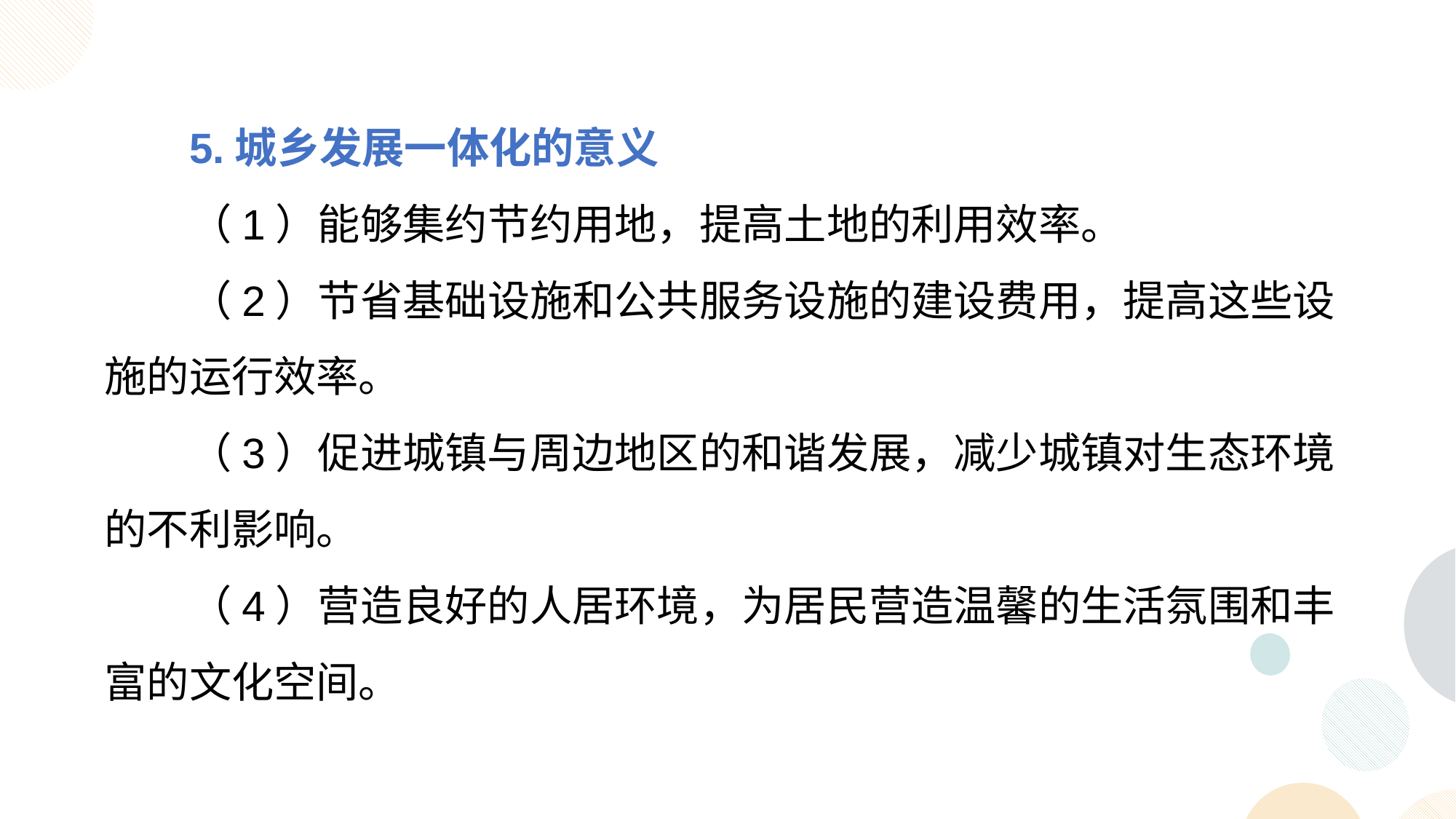

5.城乡发展一体化的意义
（1）能够集约节约用地，提高土地的利用效率。
（2）节省基础设施和公共服务设施的建设费用，提高这些设施的运行效率。
（3）促进城镇与周边地区的和谐发展，减少城镇对生态环境的不利影响。
（4）营造良好的人居环境，为居民营造温馨的生活氛围和丰富的文化空间。